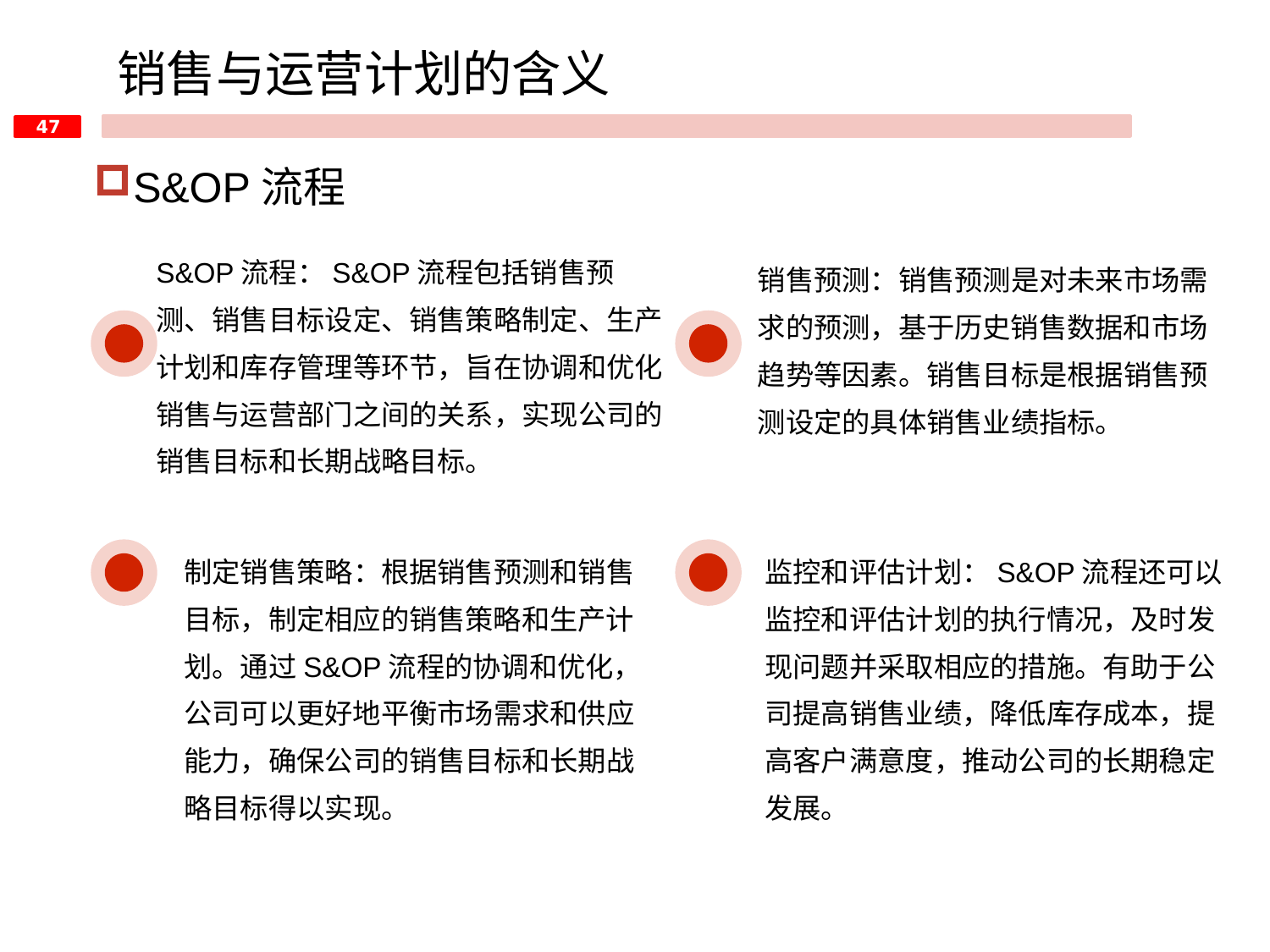

销售与运营计划的含义
47
S&OP流程
S&OP流程：S&OP流程包括销售预测、销售目标设定、销售策略制定、生产计划和库存管理等环节，旨在协调和优化销售与运营部门之间的关系，实现公司的销售目标和长期战略目标。
销售预测：销售预测是对未来市场需求的预测，基于历史销售数据和市场趋势等因素。销售目标是根据销售预测设定的具体销售业绩指标。

制定销售策略：根据销售预测和销售目标，制定相应的销售策略和生产计划。通过S&OP流程的协调和优化，公司可以更好地平衡市场需求和供应能力，确保公司的销售目标和长期战略目标得以实现。
监控和评估计划：S&OP流程还可以监控和评估计划的执行情况，及时发现问题并采取相应的措施。有助于公司提高销售业绩，降低库存成本，提高客户满意度，推动公司的长期稳定发展。